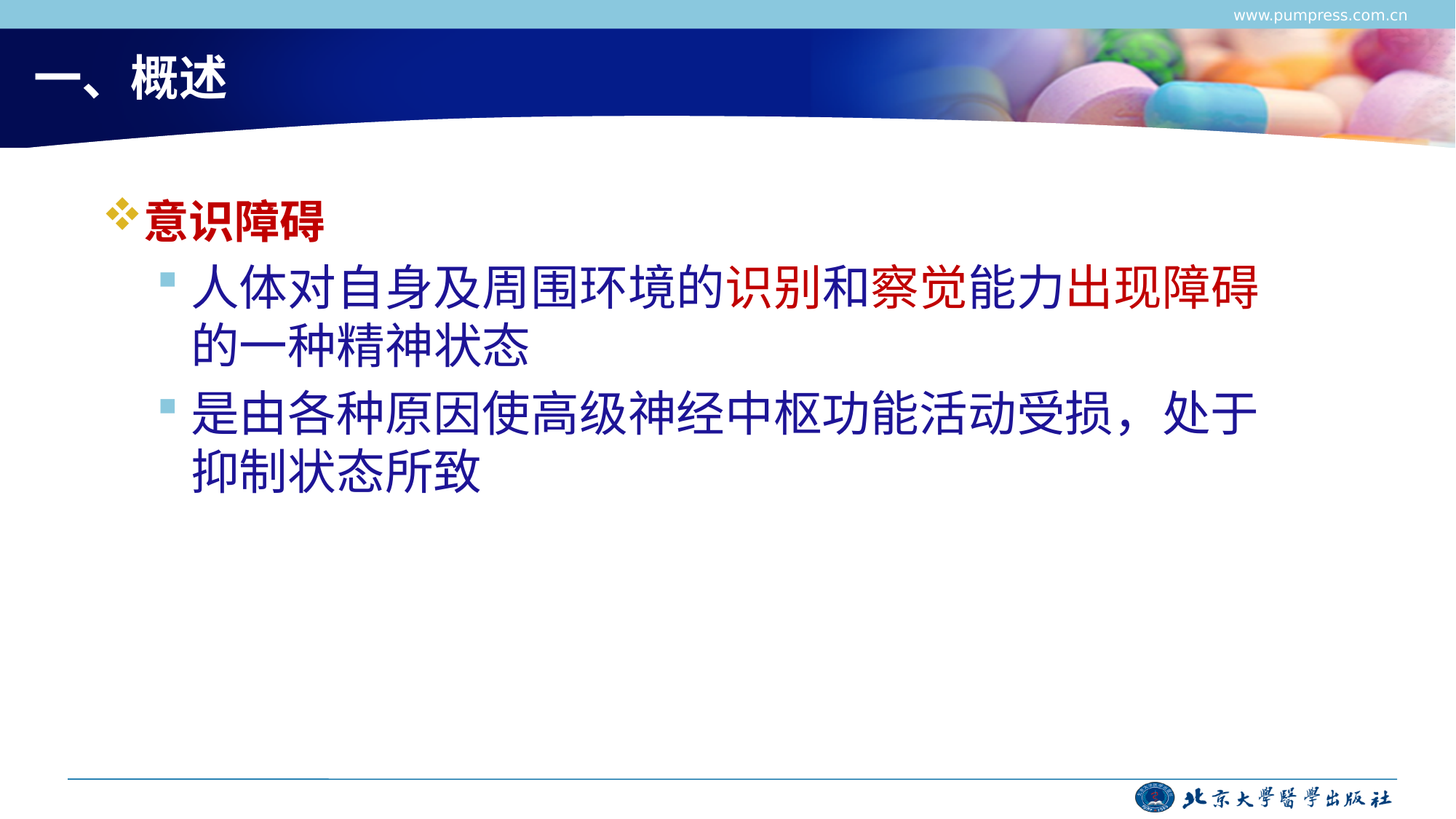

www.pumpress.com.cn
# 一、概述
意识障碍
人体对自身及周围环境的识别和察觉能力出现障碍的一种精神状态
是由各种原因使高级神经中枢功能活动受损，处于抑制状态所致